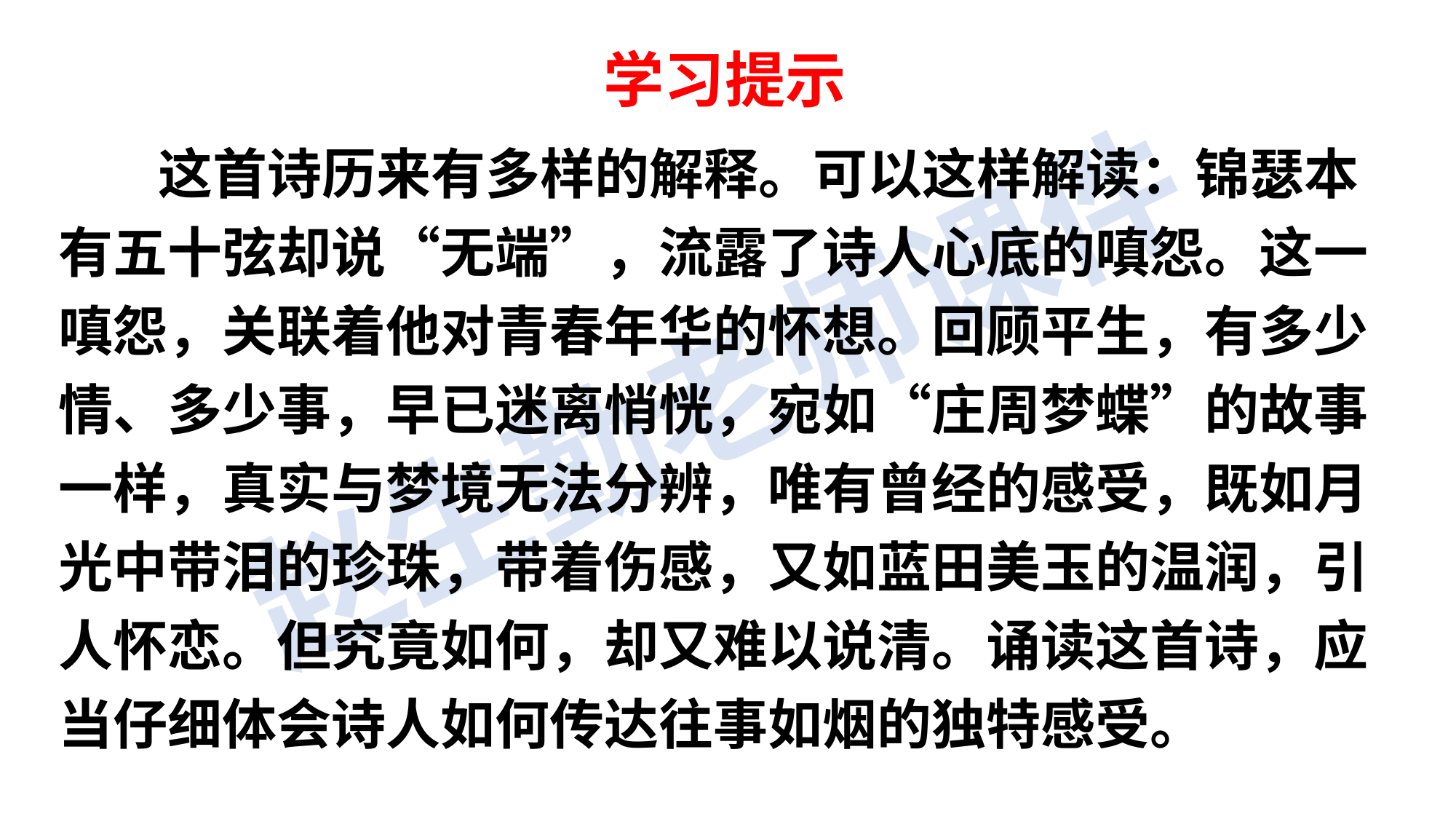

学习提示
       这首诗历来有多样的解释。可以这样解读：锦瑟本有五十弦却说“无端”，流露了诗人心底的嗔怨。这一嗔怨，关联着他对青春年华的怀想。回顾平生，有多少情、多少事，早已迷离悄恍，宛如“庄周梦蝶”的故事一样，真实与梦境无法分辨，唯有曾经的感受，既如月光中带泪的珍珠，带着伤感，又如蓝田美玉的温润，引人怀恋。但究竟如何，却又难以说清。诵读这首诗，应当仔细体会诗人如何传达往事如烟的独特感受。